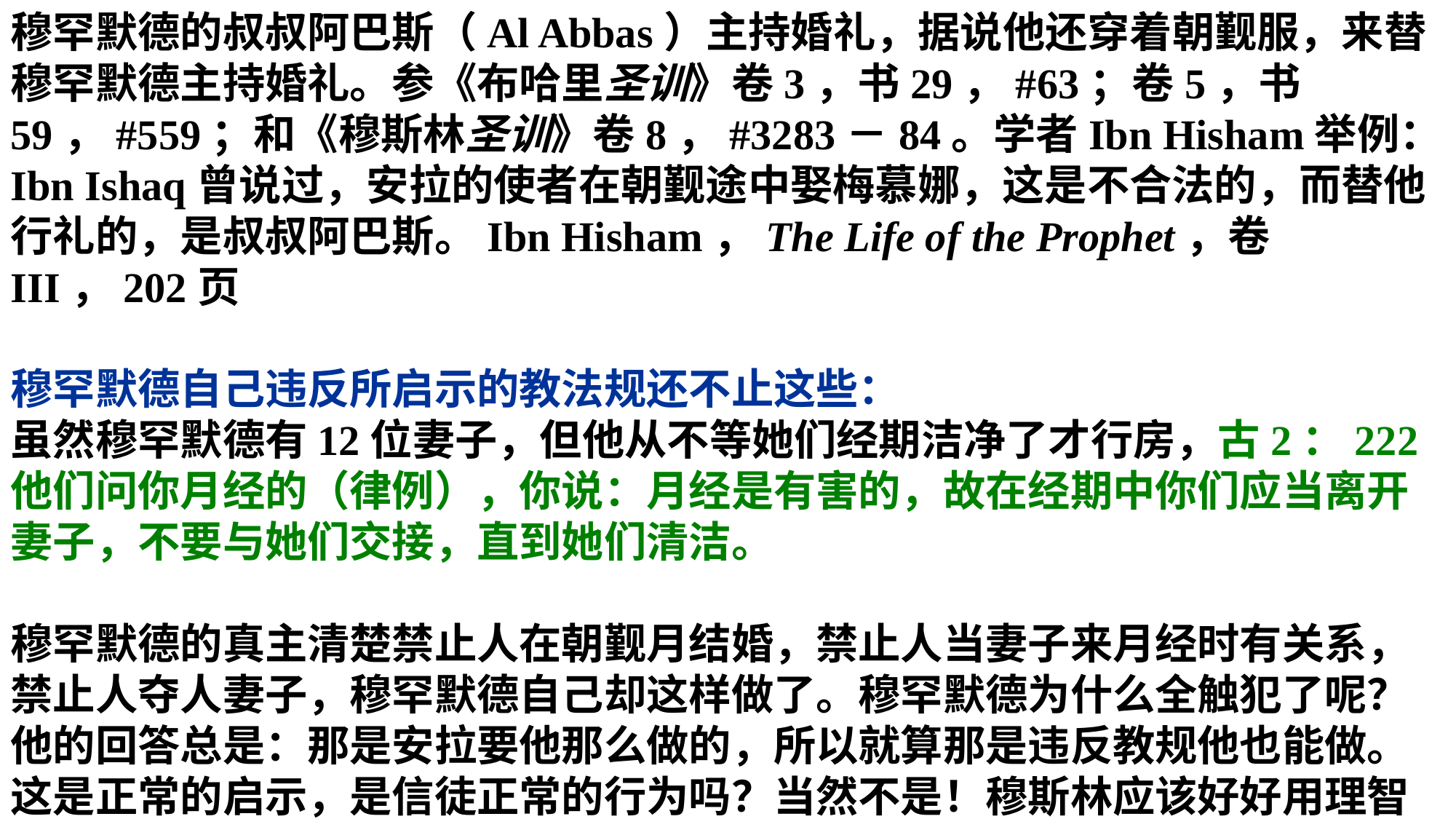

穆罕默德的叔叔阿巴斯（Al Abbas）主持婚礼，据说他还穿着朝觐服，来替穆罕默德主持婚礼。参《布哈里圣训》卷3，书29，#63；卷5，书59，#559；和《穆斯林圣训》卷8，#3283－84。学者Ibn Hisham举例：Ibn Ishaq曾说过，安拉的使者在朝觐途中娶梅慕娜，这是不合法的，而替他行礼的，是叔叔阿巴斯。Ibn Hisham，The Life of the Prophet，卷III，202页

穆罕默德自己违反所启示的教法规还不止这些：
虽然穆罕默德有12位妻子，但他从不等她们经期洁净了才行房，古2：222他们问你月经的（律例），你说：月经是有害的，故在经期中你们应当离开妻子，不要与她们交接，直到她们清洁。

穆罕默德的真主清楚禁止人在朝觐月结婚，禁止人当妻子来月经时有关系，禁止人夺人妻子，穆罕默德自己却这样做了。穆罕默德为什么全触犯了呢？他的回答总是：那是安拉要他那么做的，所以就算那是违反教规他也能做。这是正常的启示，是信徒正常的行为吗？当然不是！穆斯林应该好好用理智想一下！